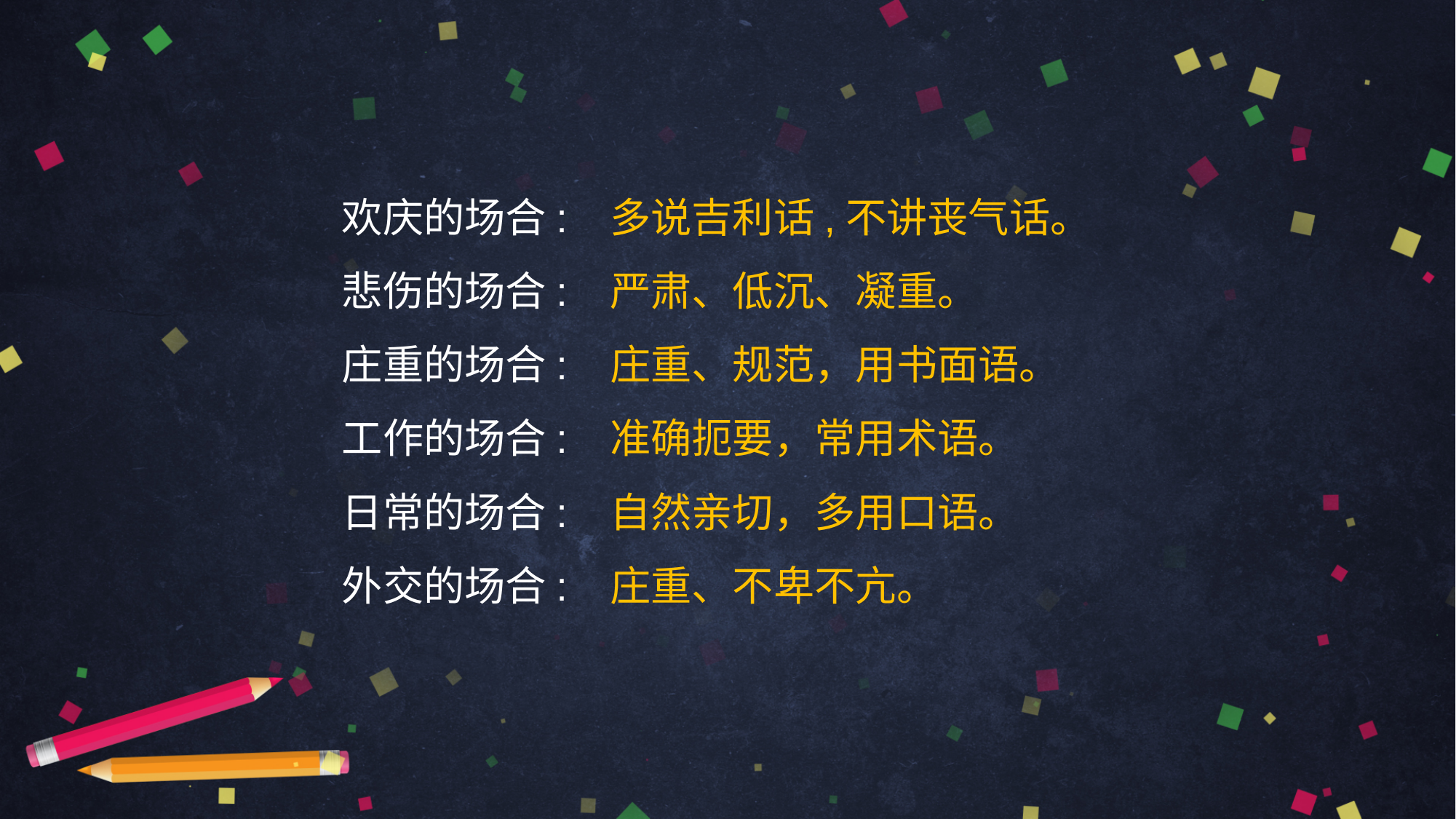

欢庆的场合:
悲伤的场合:
庄重的场合:
工作的场合:
日常的场合:
外交的场合:
多说吉利话,不讲丧气话。
严肃、低沉、凝重。
庄重、规范，用书面语。
准确扼要，常用术语。
自然亲切，多用口语。
庄重、不卑不亢。